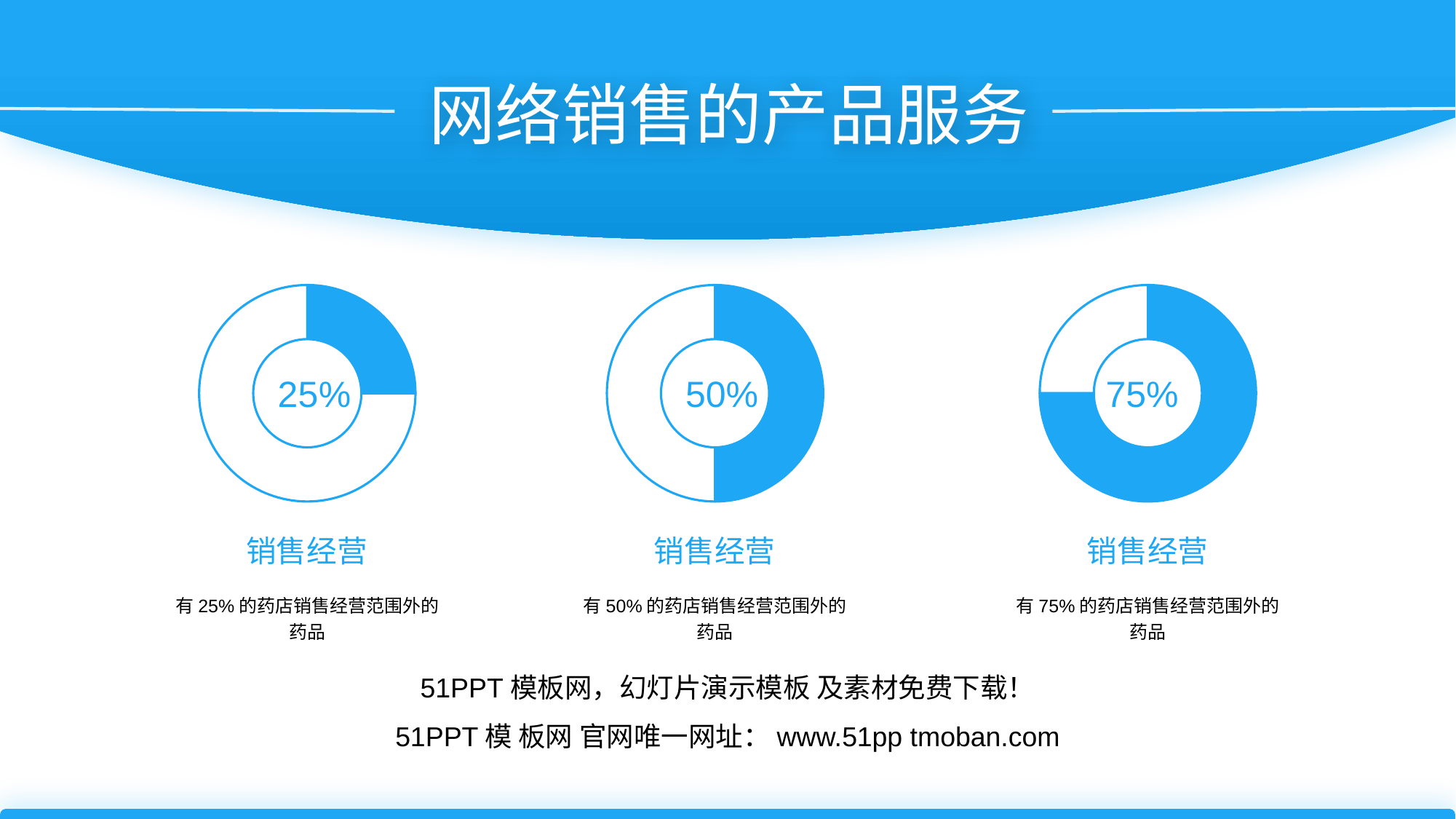

网络销售的产品服务

### Chart

| Category | 销售额 |
|---|---|
| 第一季度 | 0.25 |
| 第二季度 | 0.75 |

### Chart

| Category | 销售额 |
|---|---|
| 第一季度 | 0.5 |
| 第二季度 | 0.5 |

### Chart

| Category | 销售额 |
|---|---|
| 第一季度 | 0.75 |
| 第二季度 | 0.25 |
50%
75%
销售经营
销售经营
销售经营
有25%的药店销售经营范围外的药品
有50%的药店销售经营范围外的药品
有75%的药店销售经营范围外的药品
51PPT模板网，幻灯片演示模板 及素材免费下载！
51PPT模 板网 官网唯一网址：www.51pp tmoban.com